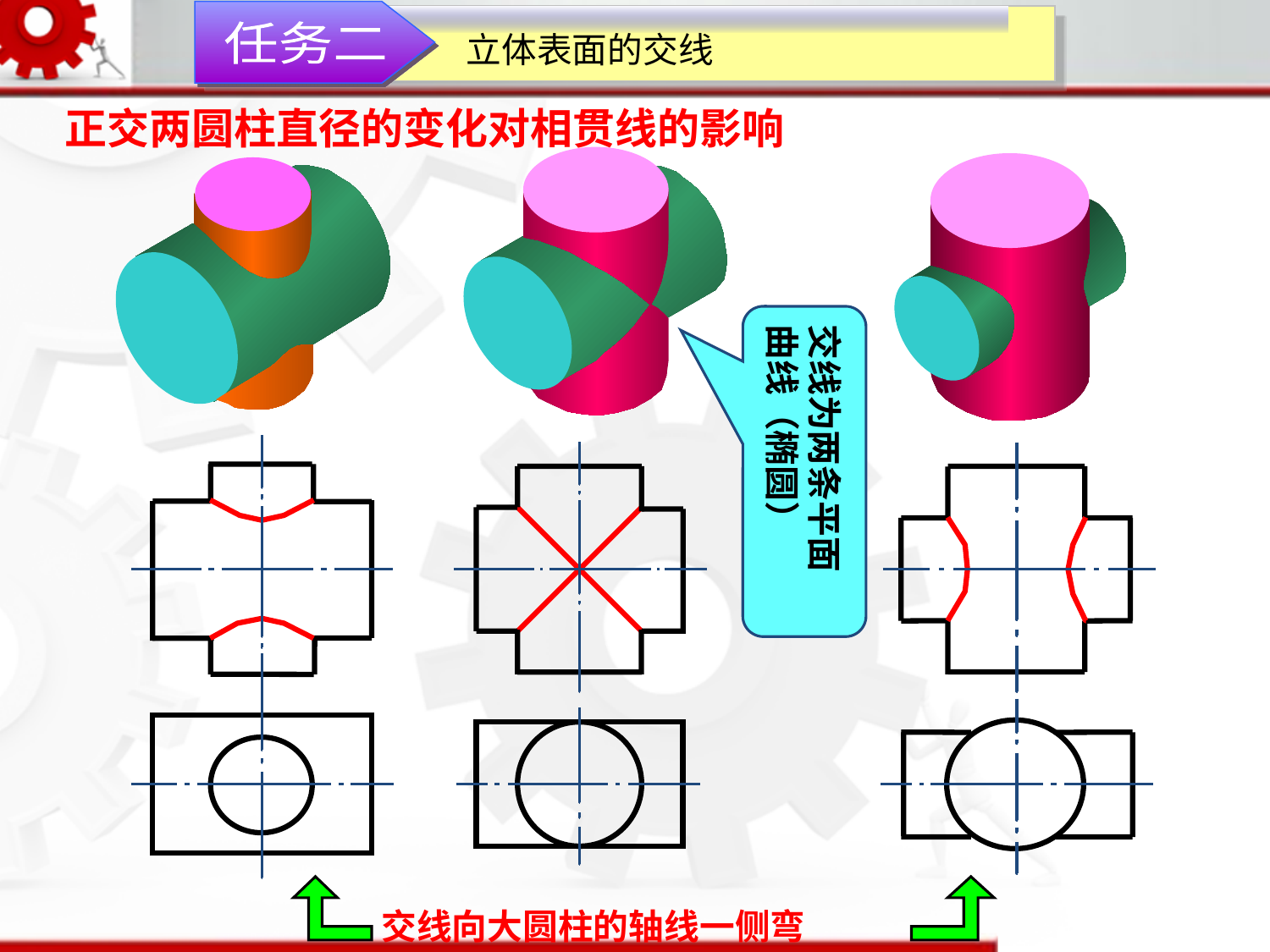

任务二
立体表面的交线
正交两圆柱直径的变化对相贯线的影响

交线为两条平面
曲线（椭圆）

交线向大圆柱的轴线一侧弯